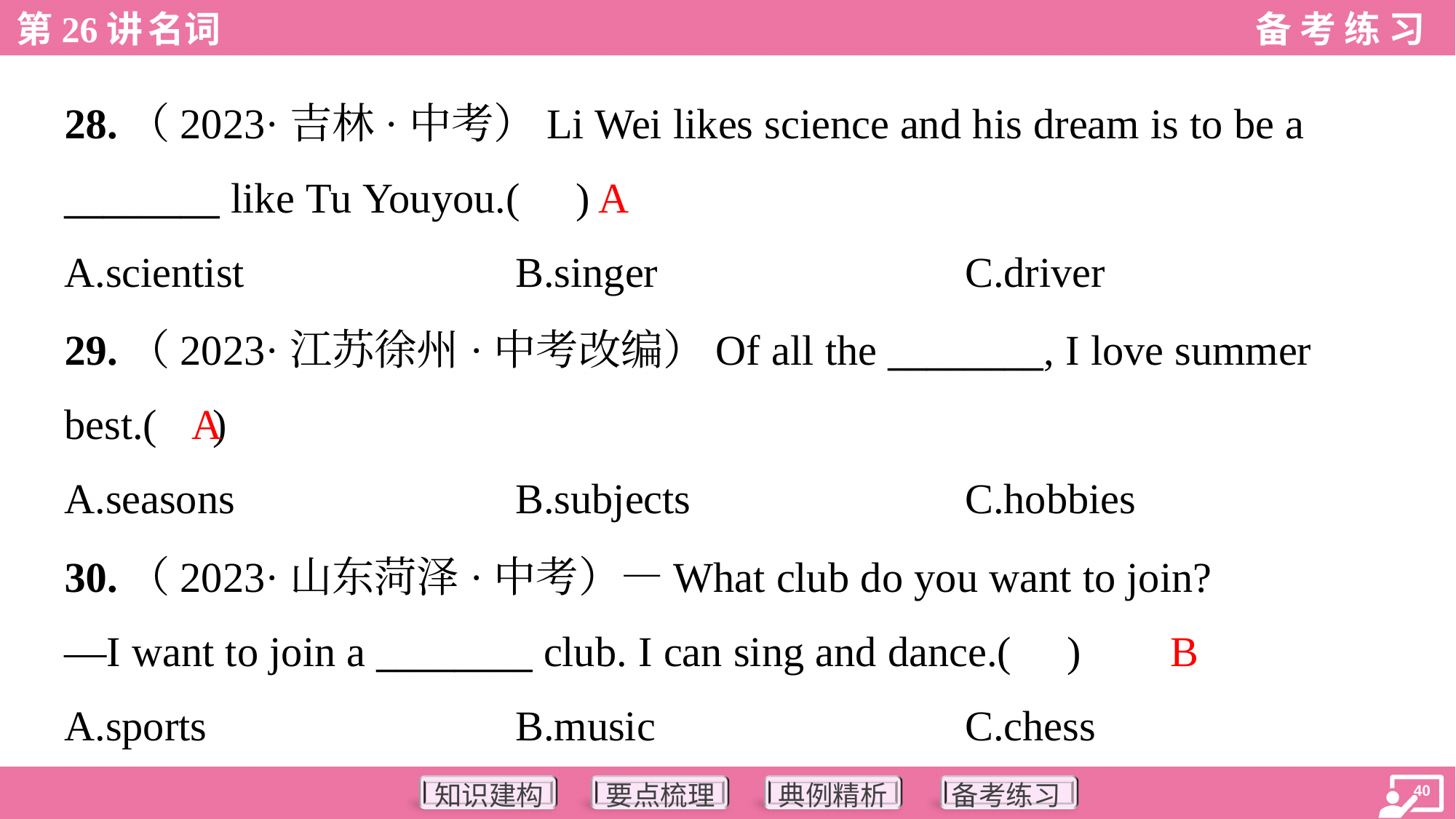

28.（2023·吉林·中考）Li Wei likes science and his dream is to be a
________ like Tu Youyou.(     )
A
A.scientist	B.singer	C.driver
29.（2023·江苏徐州·中考改编）Of all the ________, I love summer
best.(     )
A
A.seasons	B.subjects	C.hobbies
30.（2023·山东菏泽·中考）—What club do you want to join?
—I want to join a ________ club. I can sing and dance.(     )
B
A.sports	B.music	C.chess